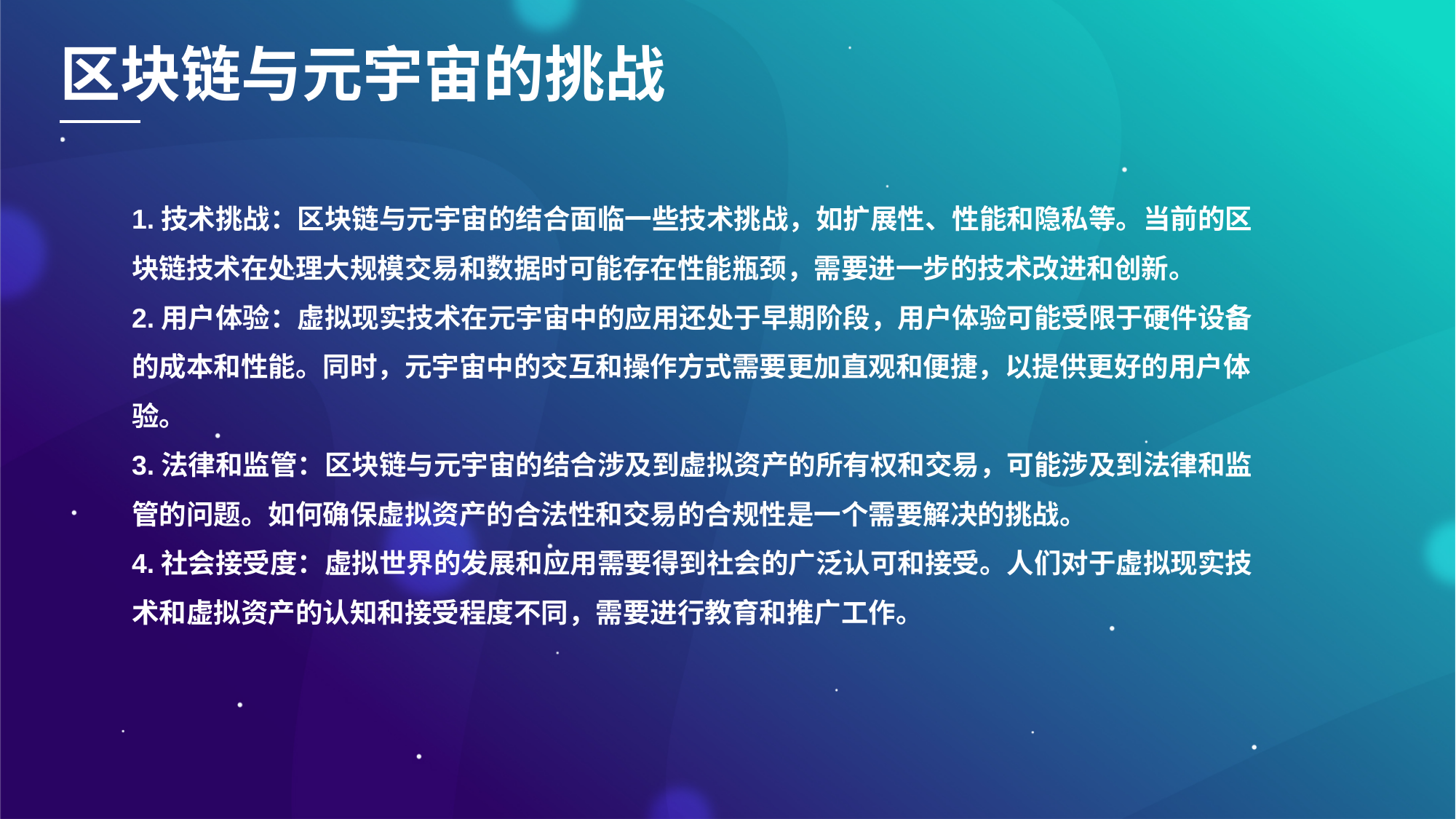

区块链与元宇宙的挑战
1.技术挑战：区块链与元宇宙的结合面临一些技术挑战，如扩展性、性能和隐私等。当前的区块链技术在处理大规模交易和数据时可能存在性能瓶颈，需要进一步的技术改进和创新。
2.用户体验：虚拟现实技术在元宇宙中的应用还处于早期阶段，用户体验可能受限于硬件设备的成本和性能。同时，元宇宙中的交互和操作方式需要更加直观和便捷，以提供更好的用户体验。
3.法律和监管：区块链与元宇宙的结合涉及到虚拟资产的所有权和交易，可能涉及到法律和监管的问题。如何确保虚拟资产的合法性和交易的合规性是一个需要解决的挑战。
4.社会接受度：虚拟世界的发展和应用需要得到社会的广泛认可和接受。人们对于虚拟现实技术和虚拟资产的认知和接受程度不同，需要进行教育和推广工作。